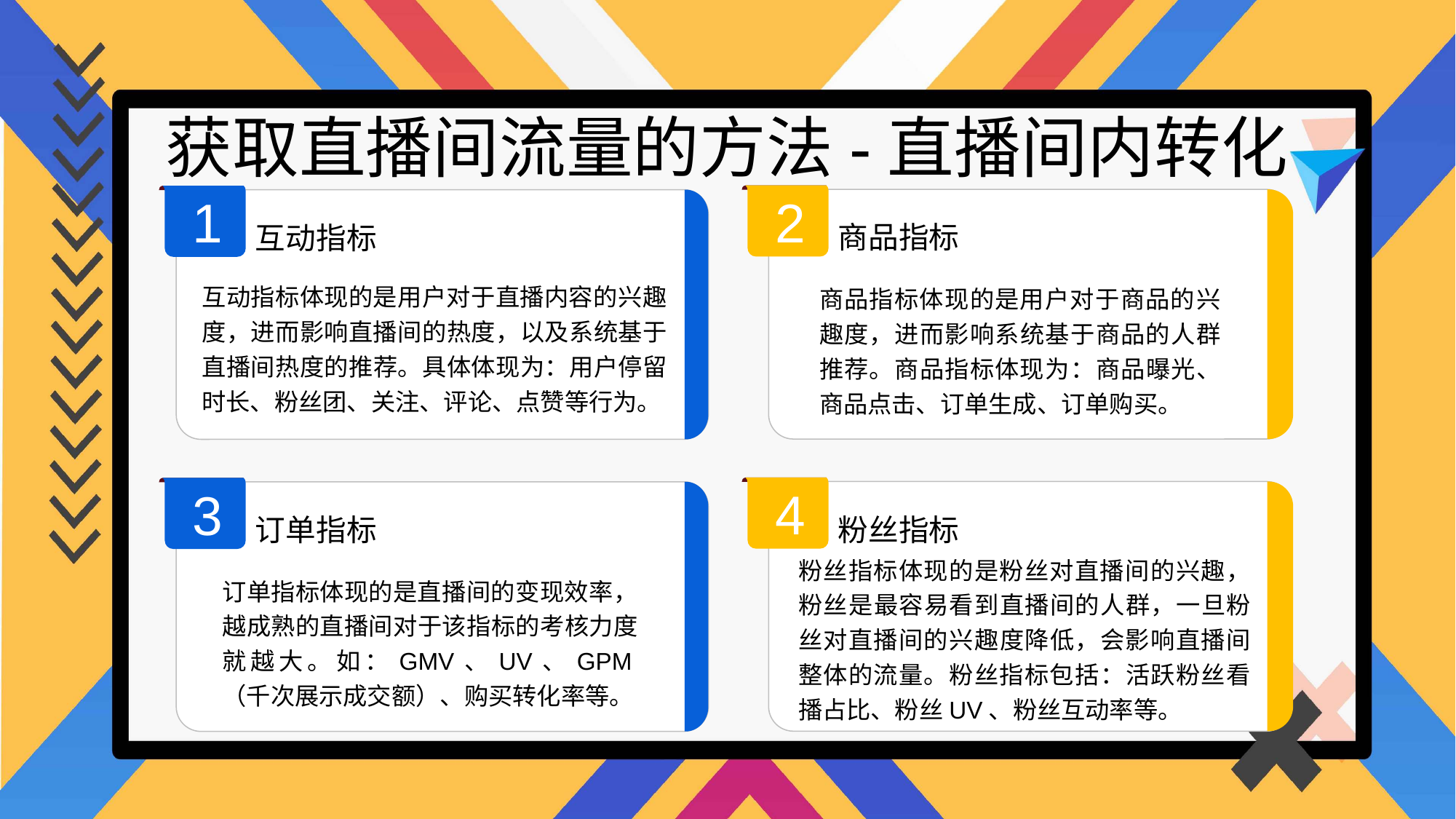

获取直播间流量的方法-直播间内转化
2
1

商品指标
互动指标
互动指标体现的是用户对于直播内容的兴趣度，进而影响直播间的热度，以及系统基于直播间热度的推荐。具体体现为：用户停留时长、粉丝团、关注、评论、点赞等行为。
商品指标体现的是用户对于商品的兴趣度，进而影响系统基于商品的人群推荐。商品指标体现为：商品曝光、商品点击、订单生成、订单购买。
4
3

粉丝指标
订单指标
粉丝指标体现的是粉丝对直播间的兴趣，粉丝是最容易看到直播间的人群，一旦粉丝对直播间的兴趣度降低，会影响直播间整体的流量。粉丝指标包括：活跃粉丝看播占比、粉丝UV、粉丝互动率等。
订单指标体现的是直播间的变现效率，越成熟的直播间对于该指标的考核力度就越大。如：GMV、UV、GPM（千次展示成交额）、购买转化率等。